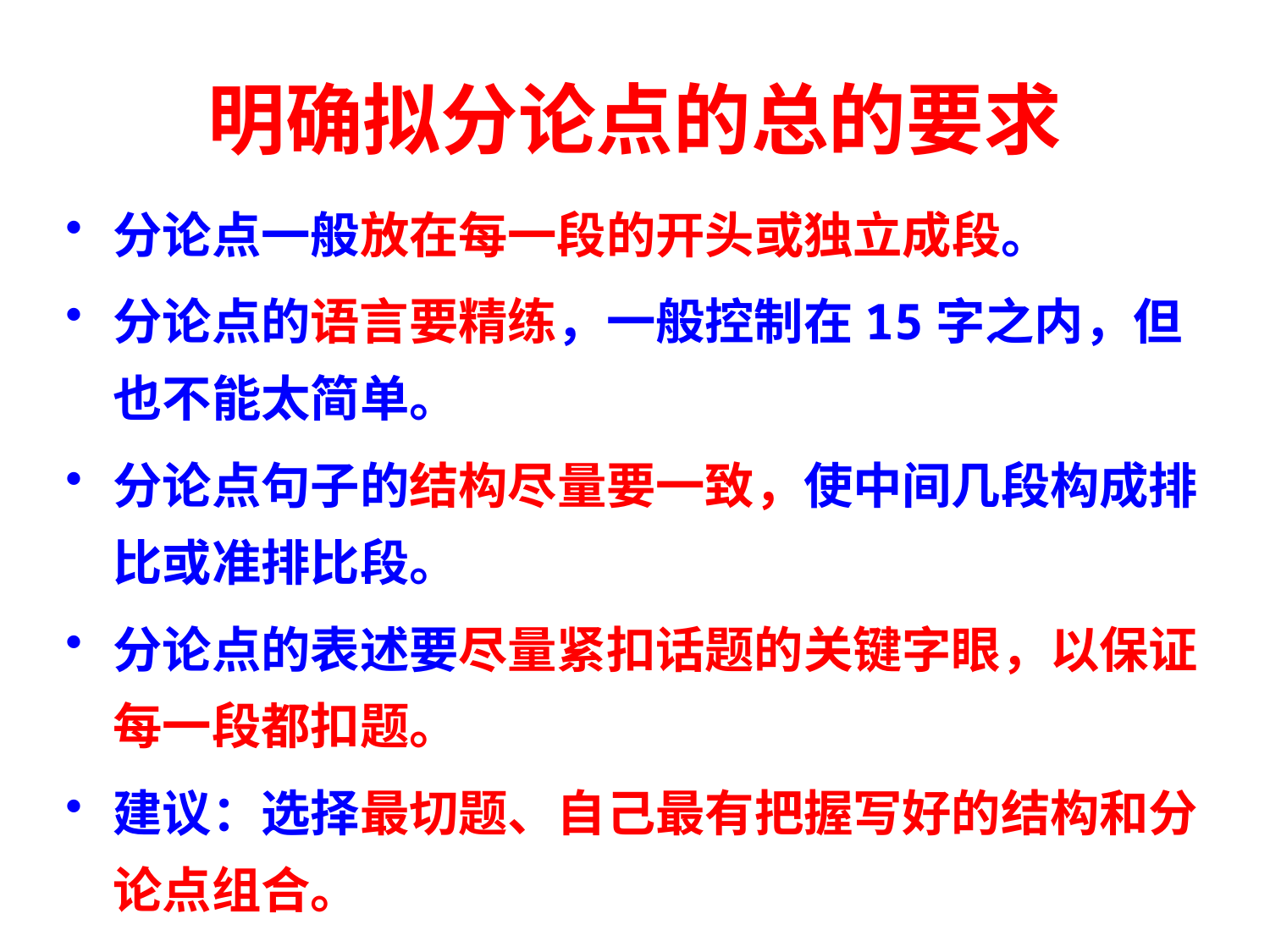

# 明确拟分论点的总的要求
分论点一般放在每一段的开头或独立成段。
分论点的语言要精练，一般控制在15字之内，但也不能太简单。
分论点句子的结构尽量要一致，使中间几段构成排比或准排比段。
分论点的表述要尽量紧扣话题的关键字眼，以保证每一段都扣题。
建议：选择最切题、自己最有把握写好的结构和分论点组合。